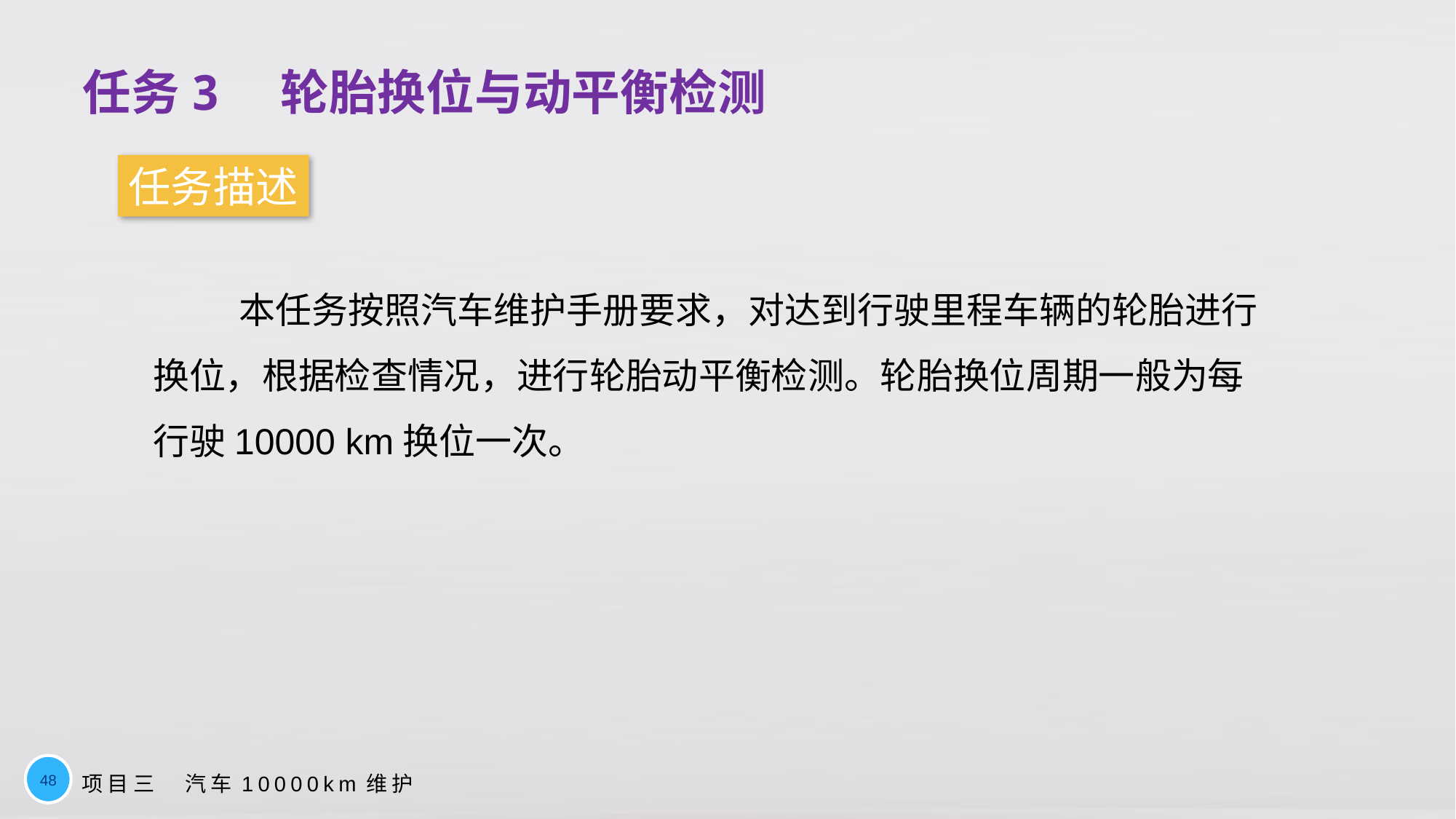

任务3　轮胎换位与动平衡检测
任务描述
本任务按照汽车维护手册要求，对达到行驶里程车辆的轮胎进行换位，根据检查情况，进行轮胎动平衡检测。轮胎换位周期一般为每行驶10000 km换位一次。
48